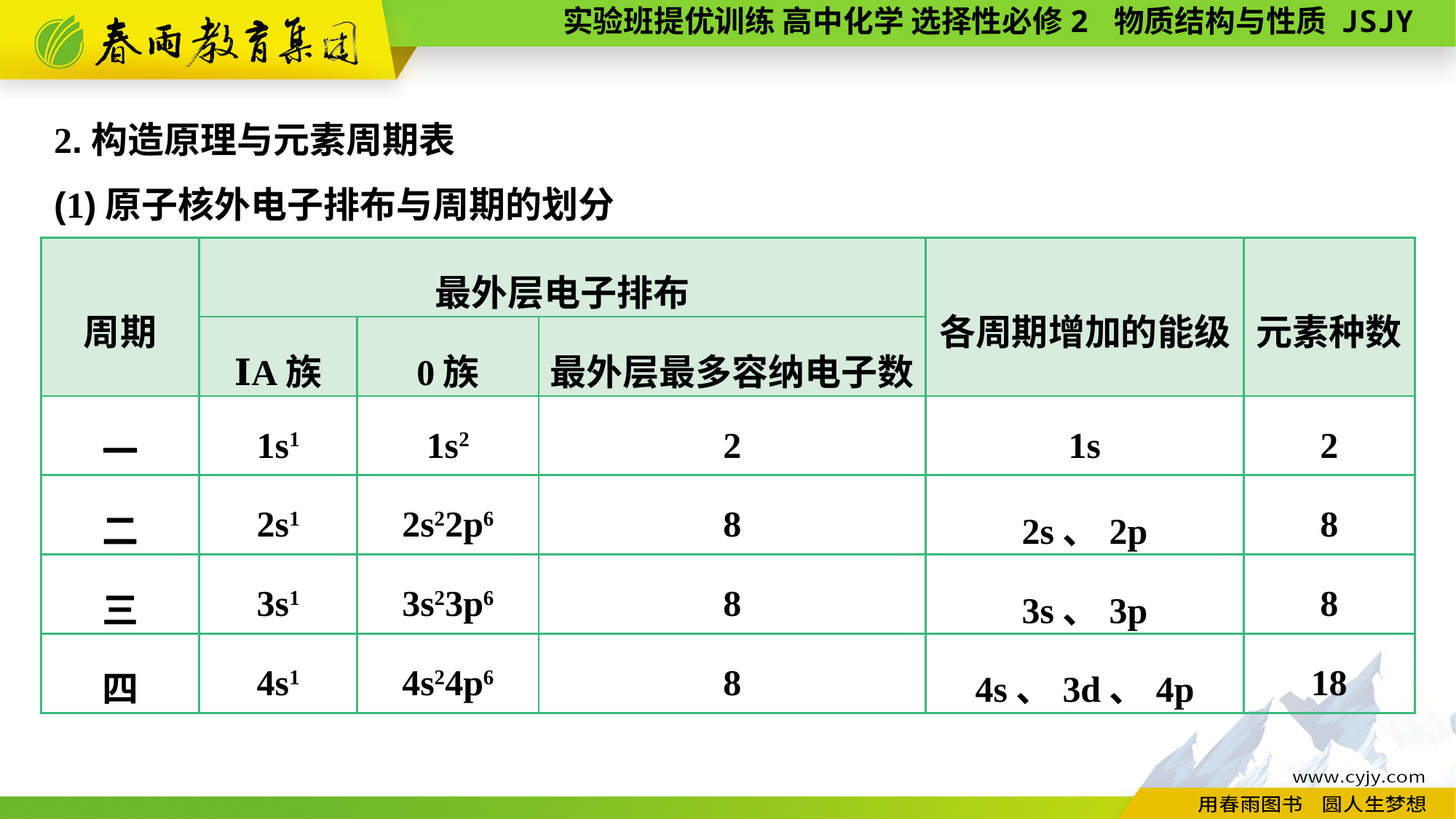

2.构造原理与元素周期表
(1)原子核外电子排布与周期的划分
| 周期 | 最外层电子排布 |  |  | 各周期增加的能级 | 元素种数 |
| --- | --- | --- | --- | --- | --- |
|  | ⅠA族 | 0族 | 最外层最多容纳电子数 |  |  |
| 一 | 1s1 | 1s2 | 2 | 1s | 2 |
| 二 | 2s1 | 2s22p6 | 8 | 2s、2p | 8 |
| 三 | 3s1 | 3s23p6 | 8 | 3s、3p | 8 |
| 四 | 4s1 | 4s24p6 | 8 | 4s、3d、4p | 18 |